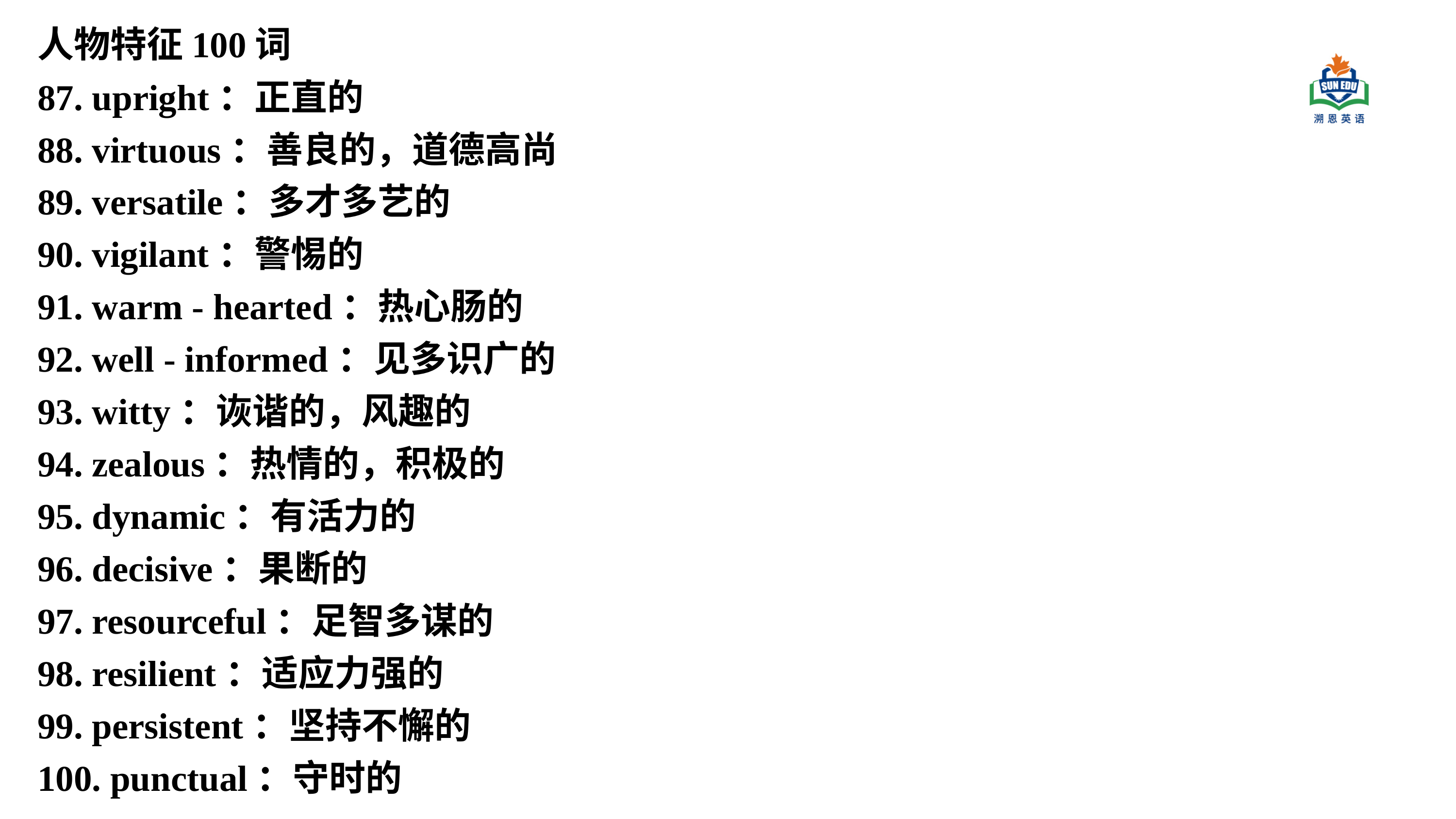

人物特征100词
87. upright：正直的
88. virtuous：善良的，道德高尚
89. versatile：多才多艺的
90. vigilant：警惕的
91. warm - hearted：热心肠的
92. well - informed：见多识广的
93. witty：诙谐的，风趣的
94. zealous：热情的，积极的
95. dynamic：有活力的
96. decisive：果断的
97. resourceful：足智多谋的
98. resilient：适应力强的
99. persistent：坚持不懈的
100. punctual：守时的